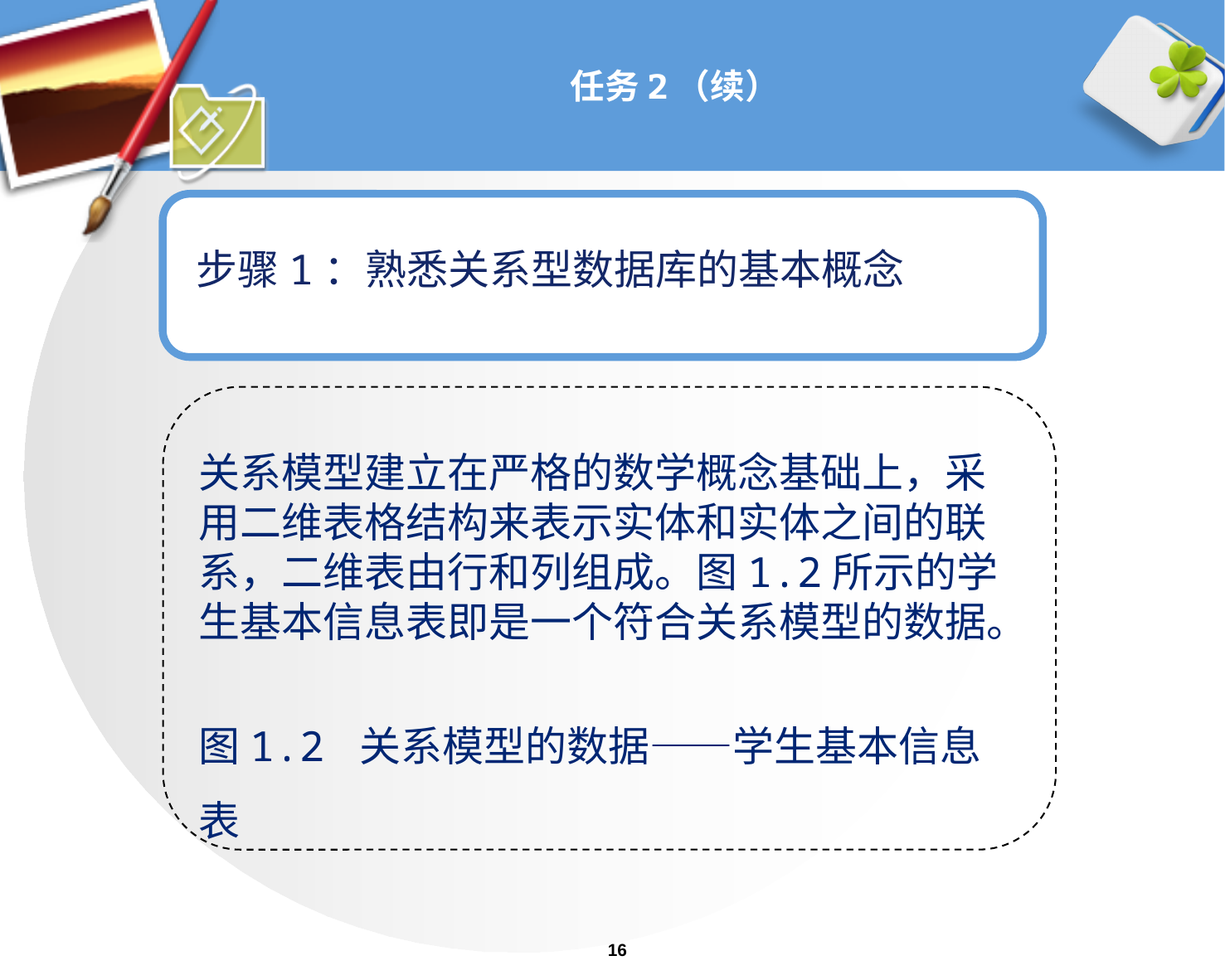

# 任务2（续）

步骤1：熟悉关系型数据库的基本概念

关系模型建立在严格的数学概念基础上，采用二维表格结构来表示实体和实体之间的联系，二维表由行和列组成。图1.2所示的学生基本信息表即是一个符合关系模型的数据。

图1.2 关系模型的数据——学生基本信息表
16